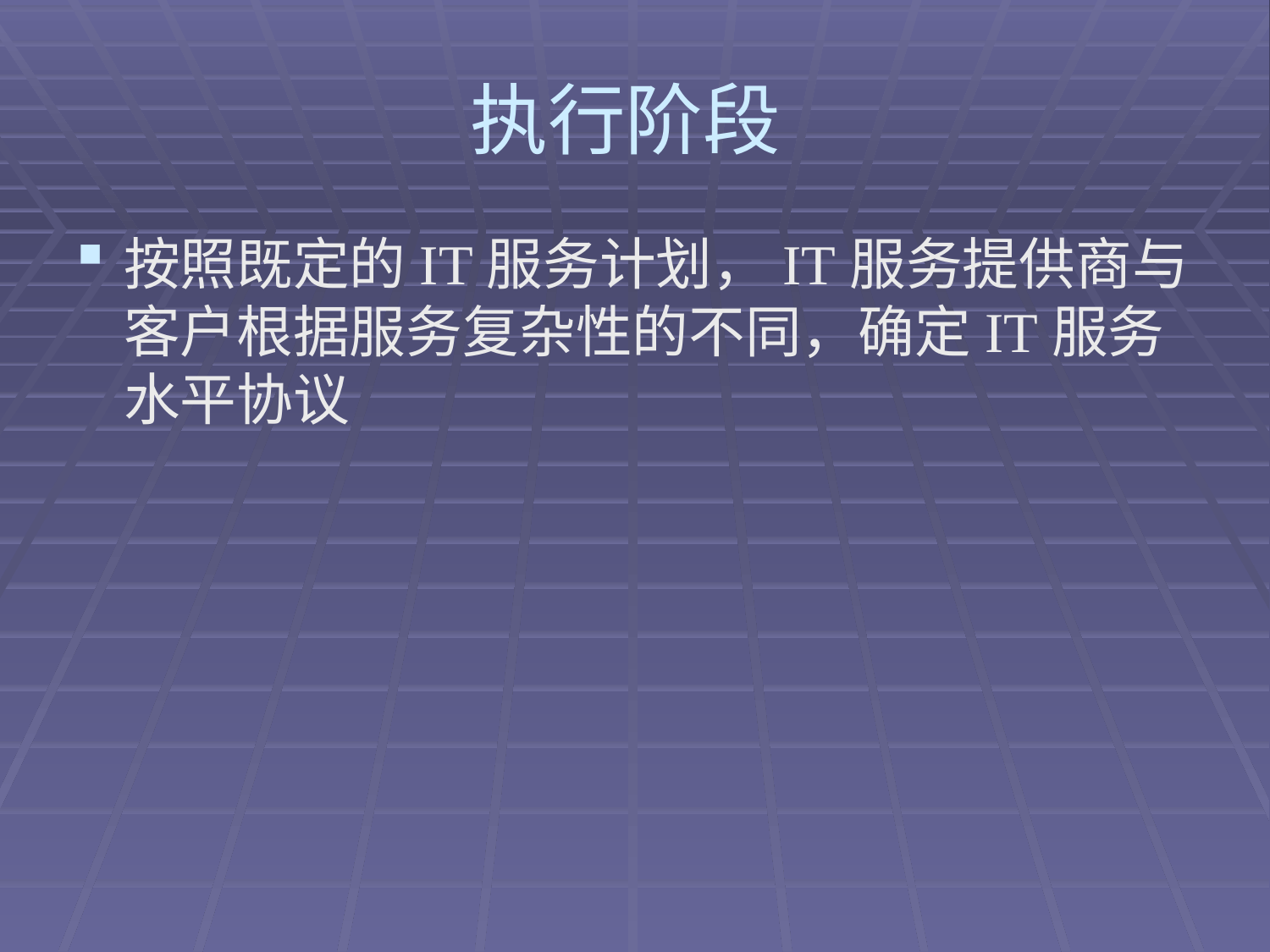

# 执行阶段
按照既定的IT服务计划，IT服务提供商与客户根据服务复杂性的不同，确定IT服务水平协议